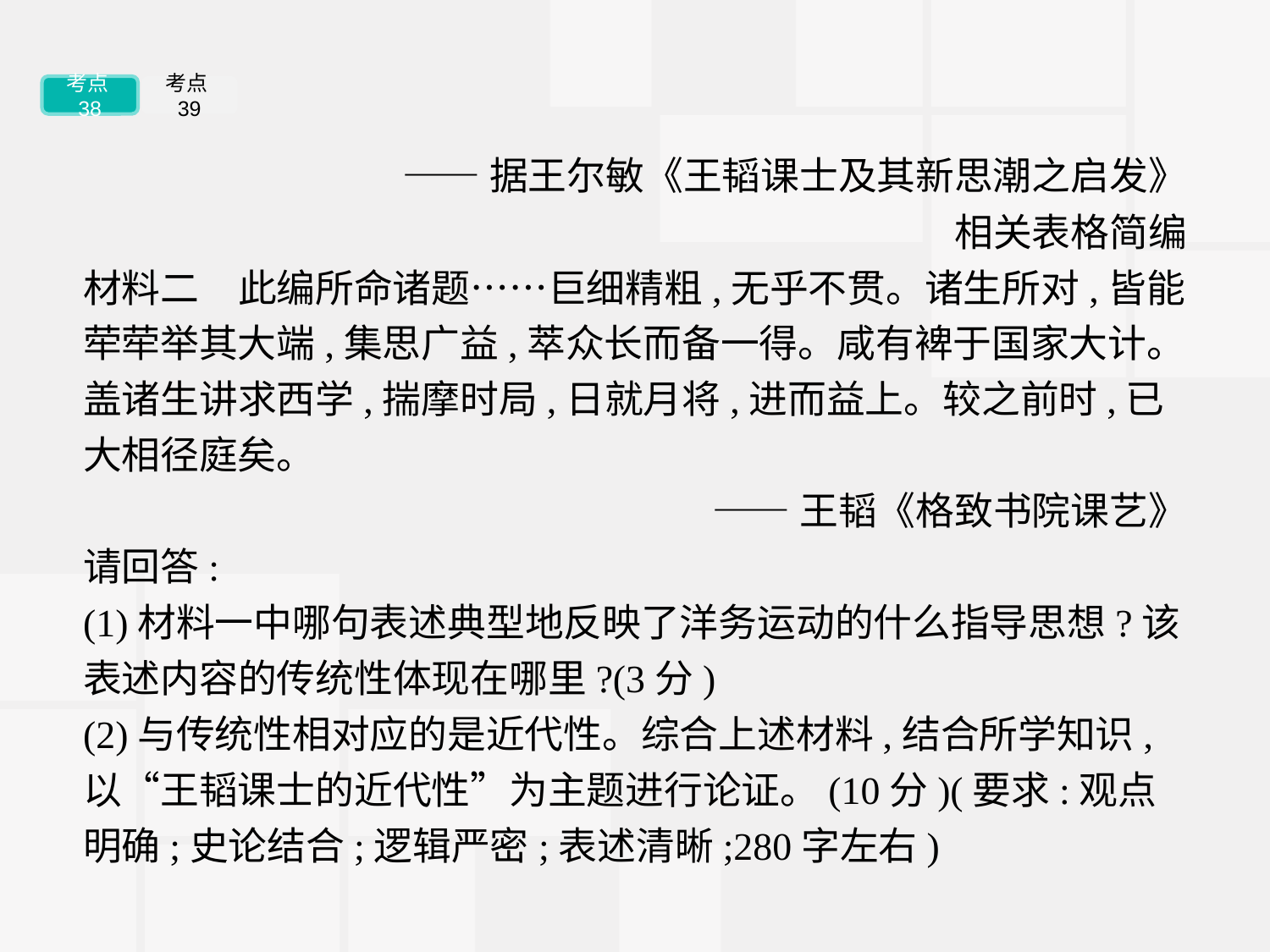

考点38
考点39
——据王尔敏《王韬课士及其新思潮之启发》
相关表格简编
材料二　此编所命诸题……巨细精粗,无乎不贯。诸生所对,皆能荦荦举其大端,集思广益,萃众长而备一得。咸有裨于国家大计。盖诸生讲求西学,揣摩时局,日就月将,进而益上。较之前时,已大相径庭矣。
——王韬《格致书院课艺》
请回答:
(1)材料一中哪句表述典型地反映了洋务运动的什么指导思想?该表述内容的传统性体现在哪里?(3分)
(2)与传统性相对应的是近代性。综合上述材料,结合所学知识,以“王韬课士的近代性”为主题进行论证。(10分)(要求:观点明确;史论结合;逻辑严密;表述清晰;280字左右)